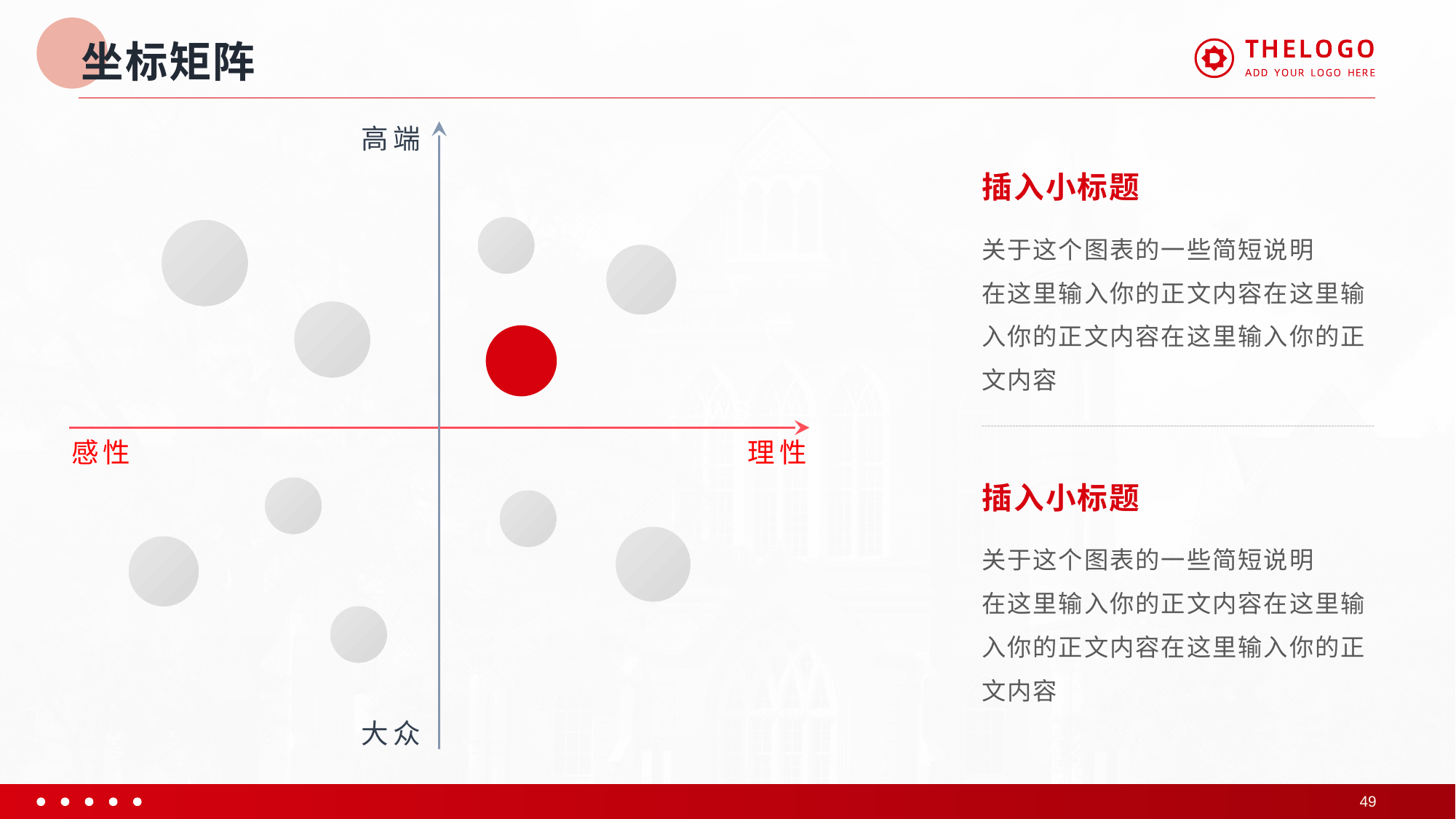

# 坐标矩阵
高端
插入小标题

关于这个图表的一些简短说明
在这里输入你的正文内容在这里输入你的正文内容在这里输入你的正文内容

感性
理性
插入小标题

关于这个图表的一些简短说明
在这里输入你的正文内容在这里输入你的正文内容在这里输入你的正文内容

大众
49